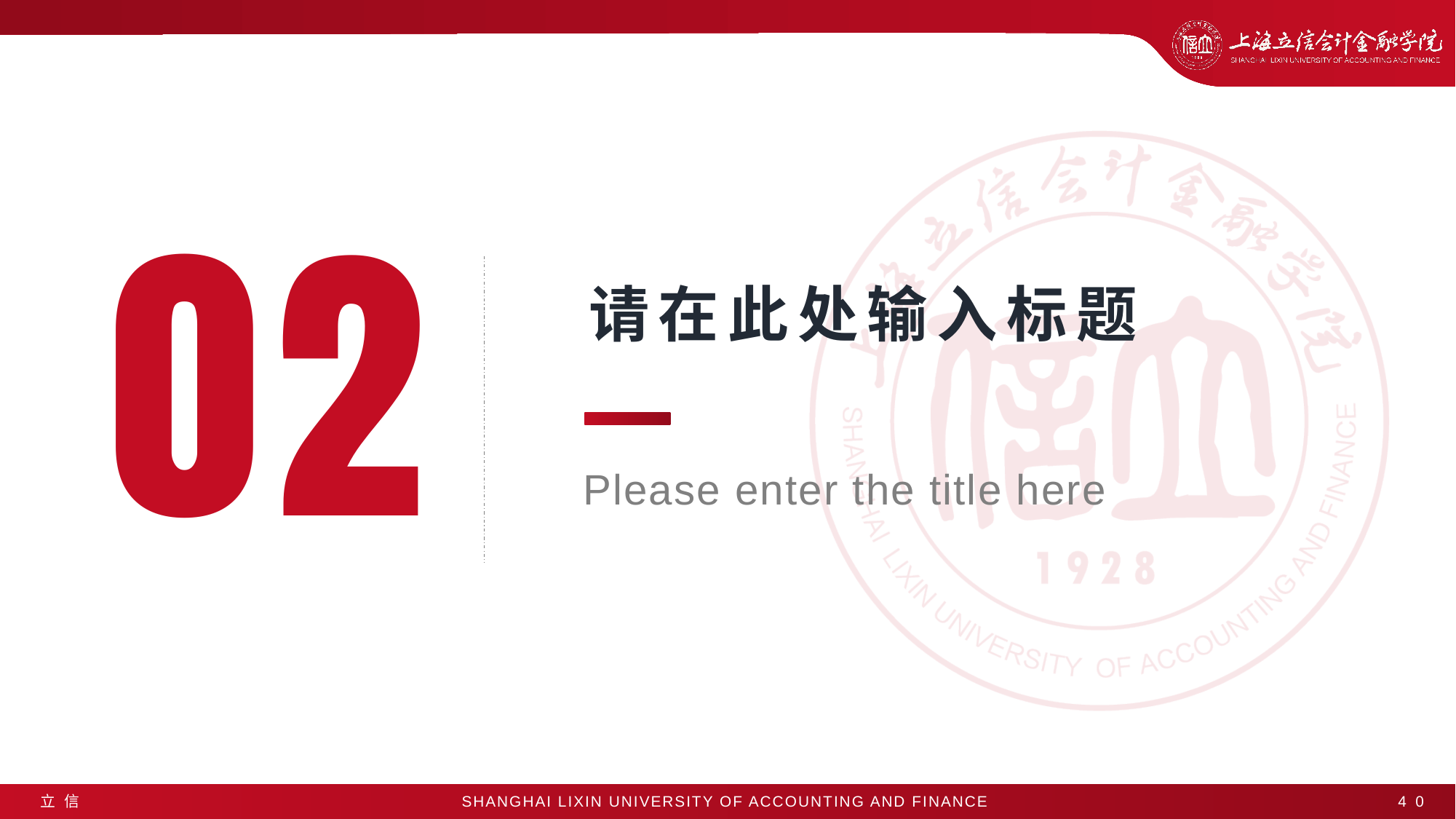

0
2
请在此处输入标题

Please enter the title here
40